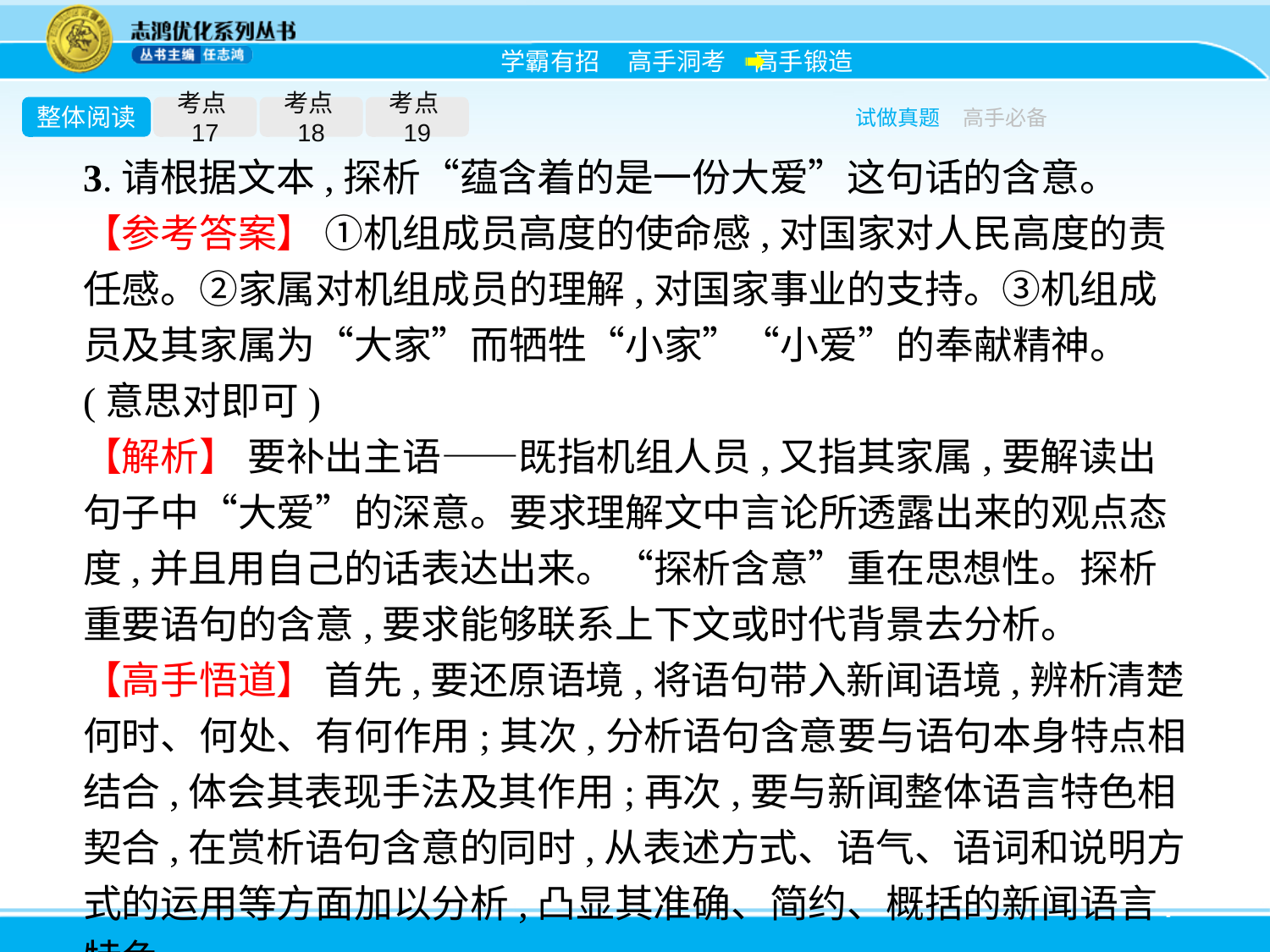

整体阅读
考点17
考点18
考点19
试做真题
高手必备
3.请根据文本,探析“蕴含着的是一份大爱”这句话的含意。
【参考答案】 ①机组成员高度的使命感,对国家对人民高度的责任感。②家属对机组成员的理解,对国家事业的支持。③机组成员及其家属为“大家”而牺牲“小家”“小爱”的奉献精神。(意思对即可)
【解析】 要补出主语——既指机组人员,又指其家属,要解读出句子中“大爱”的深意。要求理解文中言论所透露出来的观点态度,并且用自己的话表达出来。“探析含意”重在思想性。探析重要语句的含意,要求能够联系上下文或时代背景去分析。
【高手悟道】 首先,要还原语境,将语句带入新闻语境,辨析清楚何时、何处、有何作用;其次,分析语句含意要与语句本身特点相结合,体会其表现手法及其作用;再次,要与新闻整体语言特色相契合,在赏析语句含意的同时,从表述方式、语气、语词和说明方式的运用等方面加以分析,凸显其准确、简约、概括的新闻语言特色。